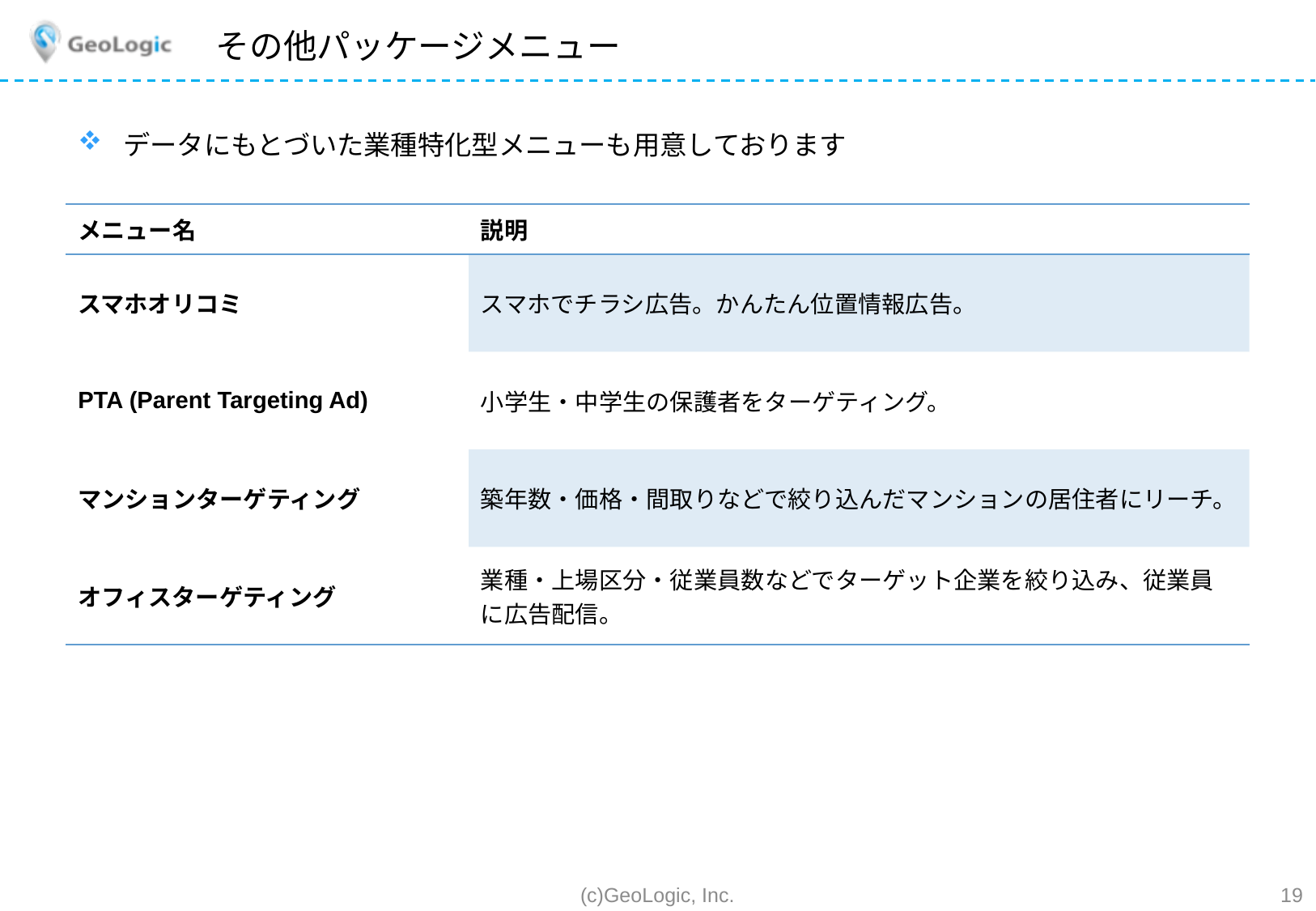

# その他パッケージメニュー
データにもとづいた業種特化型メニューも用意しております
| メニュー名 | 説明 |
| --- | --- |
| スマホオリコミ | スマホでチラシ広告。かんたん位置情報広告。 |
| PTA (Parent Targeting Ad) | 小学生・中学生の保護者をターゲティング。 |
| マンションターゲティング | 築年数・価格・間取りなどで絞り込んだマンションの居住者にリーチ。 |
| オフィスターゲティング | 業種・上場区分・従業員数などでターゲット企業を絞り込み、従業員に広告配信。 |
(c)GeoLogic, Inc.
19